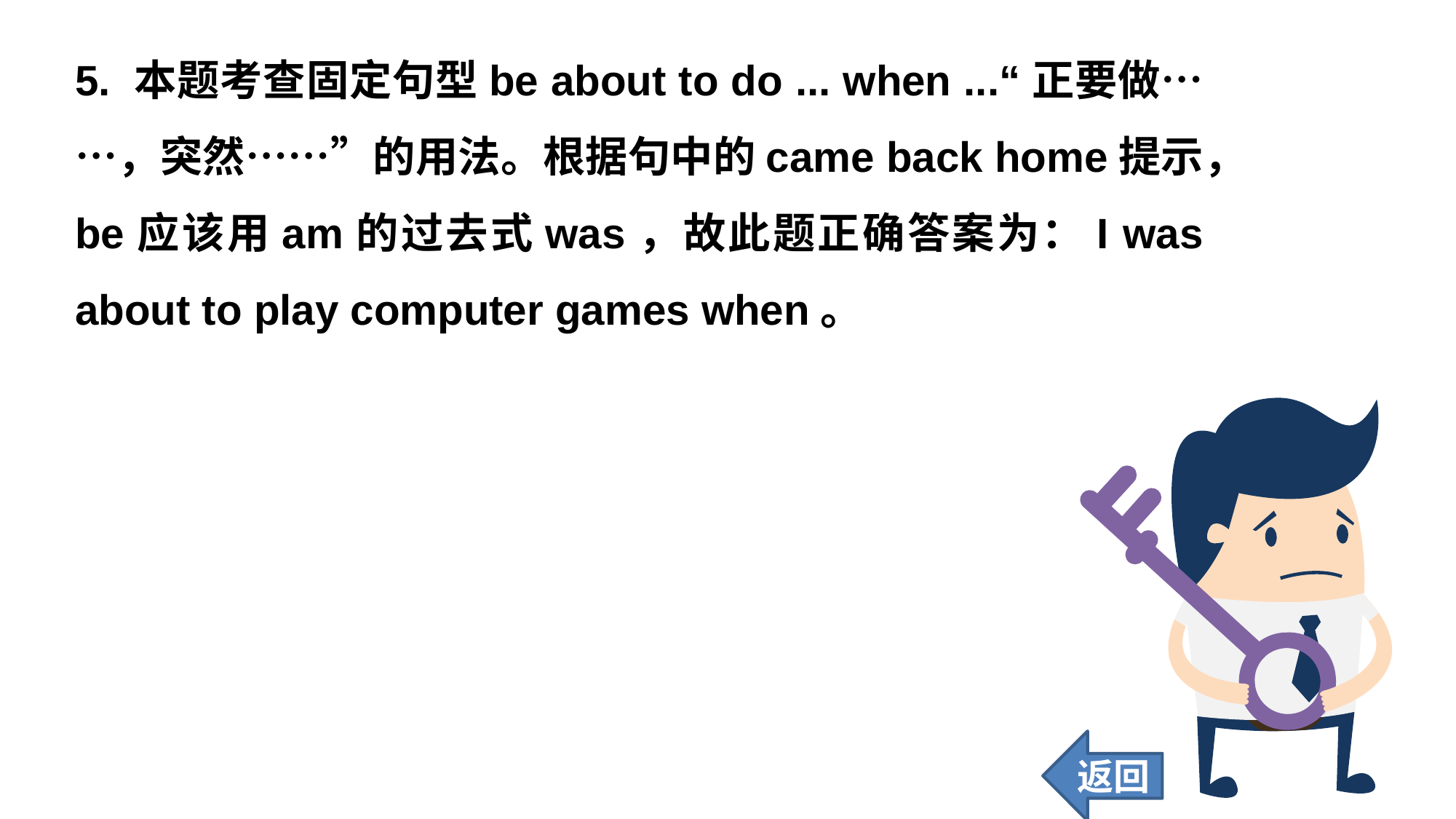

5. 本题考查固定句型be about to do ... when ...“正要做……，突然……”的用法。根据句中的came back home提示，be应该用am的过去式was，故此题正确答案为：I was about to play computer games when。

返回
79